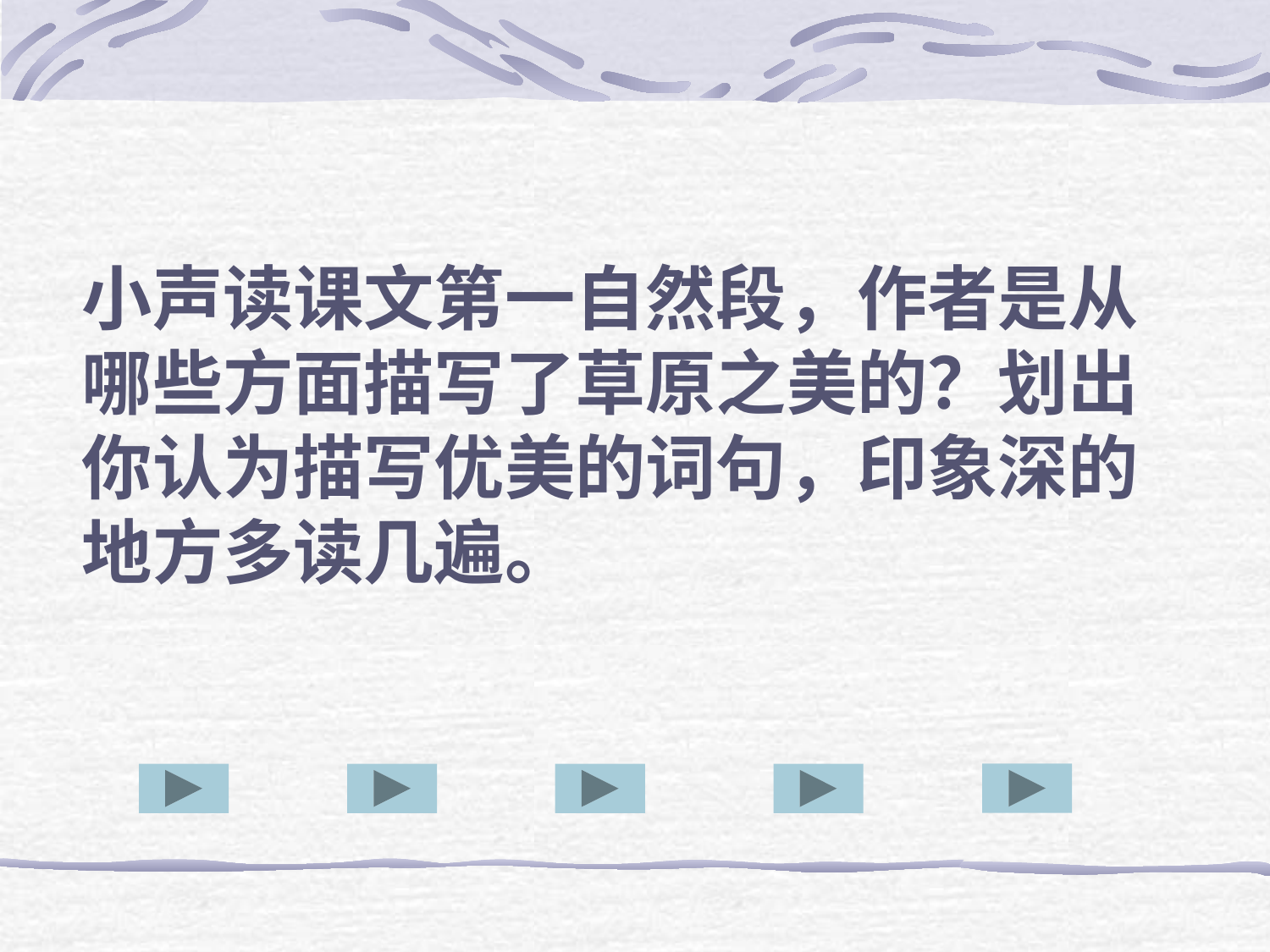

小声读课文第一自然段，作者是从哪些方面描写了草原之美的？划出你认为描写优美的词句，印象深的地方多读几遍。